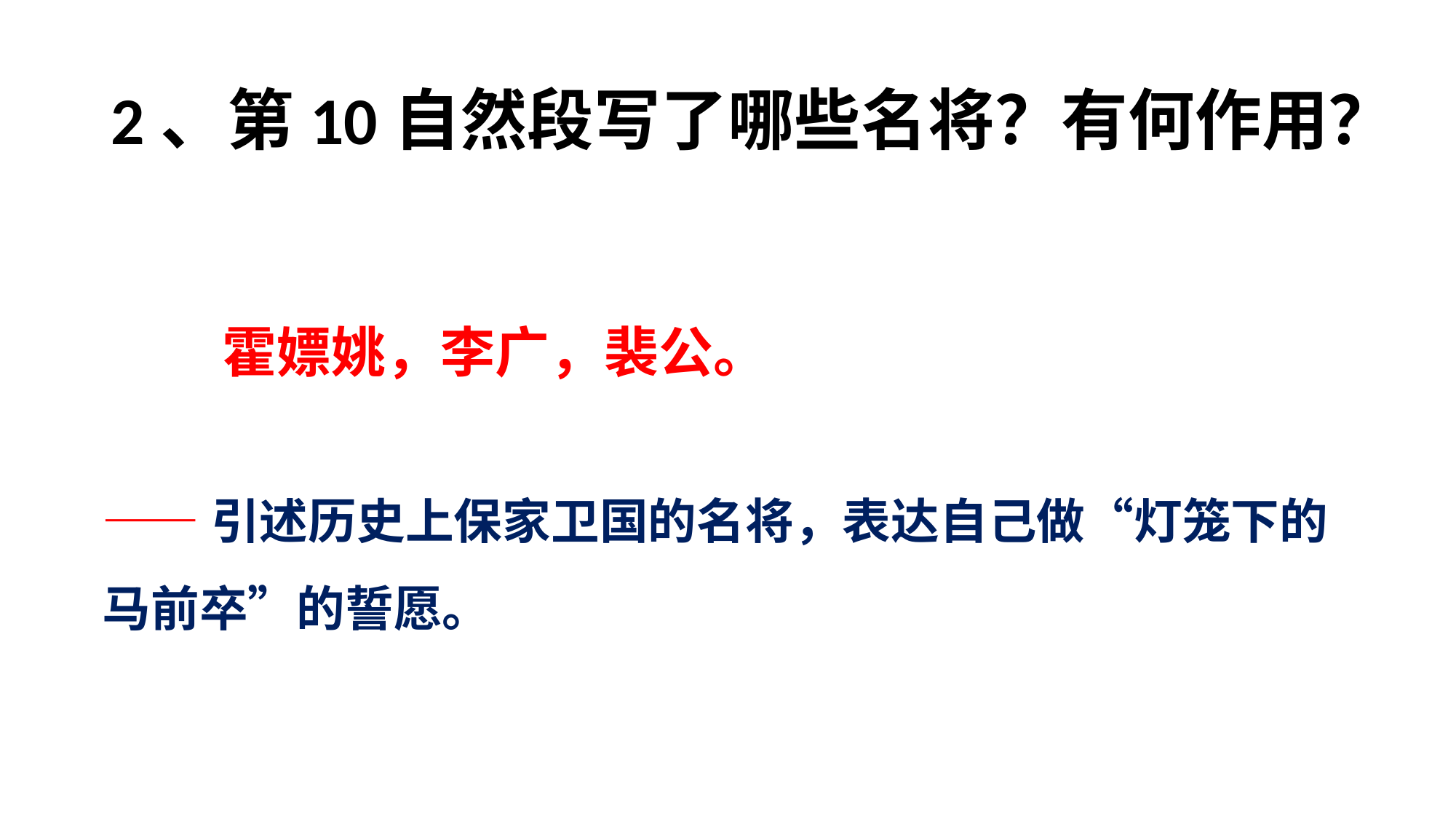

# 2、第10自然段写了哪些名将？有何作用？
         霍嫖姚，李广，裴公。
——引述历史上保家卫国的名将，表达自己做“灯笼下的
马前卒”的誓愿。